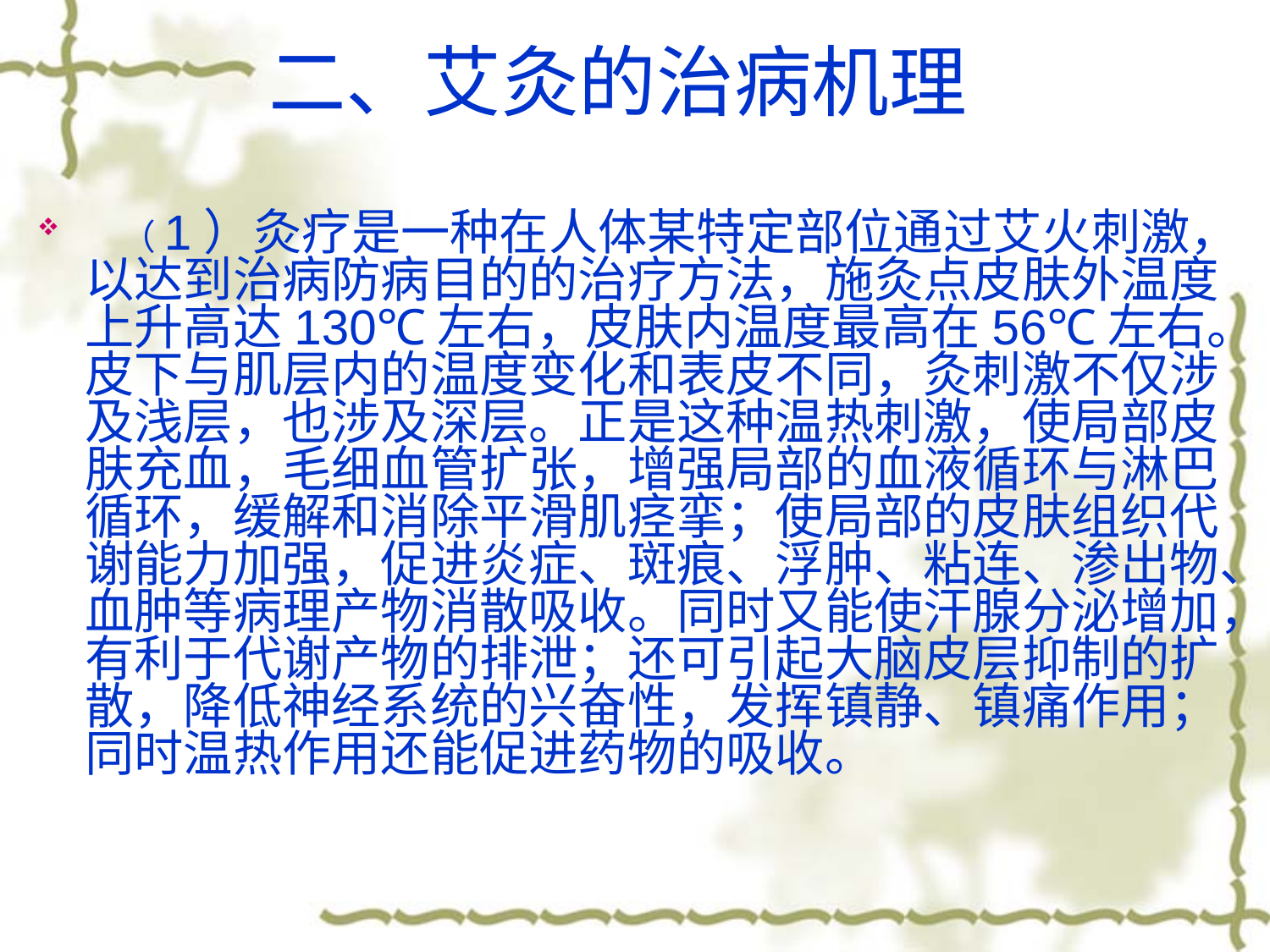

# 二、艾灸的治病机理
　（1）灸疗是一种在人体某特定部位通过艾火刺激，以达到治病防病目的的治疗方法，施灸点皮肤外温度上升高达130℃左右，皮肤内温度最高在56℃左右。皮下与肌层内的温度变化和表皮不同，灸刺激不仅涉及浅层，也涉及深层。正是这种温热刺激，使局部皮肤充血，毛细血管扩张，增强局部的血液循环与淋巴循环，缓解和消除平滑肌痉挛；使局部的皮肤组织代谢能力加强，促进炎症、斑痕、浮肿、粘连、渗出物、血肿等病理产物消散吸收。同时又能使汗腺分泌增加，有利于代谢产物的排泄；还可引起大脑皮层抑制的扩散，降低神经系统的兴奋性，发挥镇静、镇痛作用；同时温热作用还能促进药物的吸收。